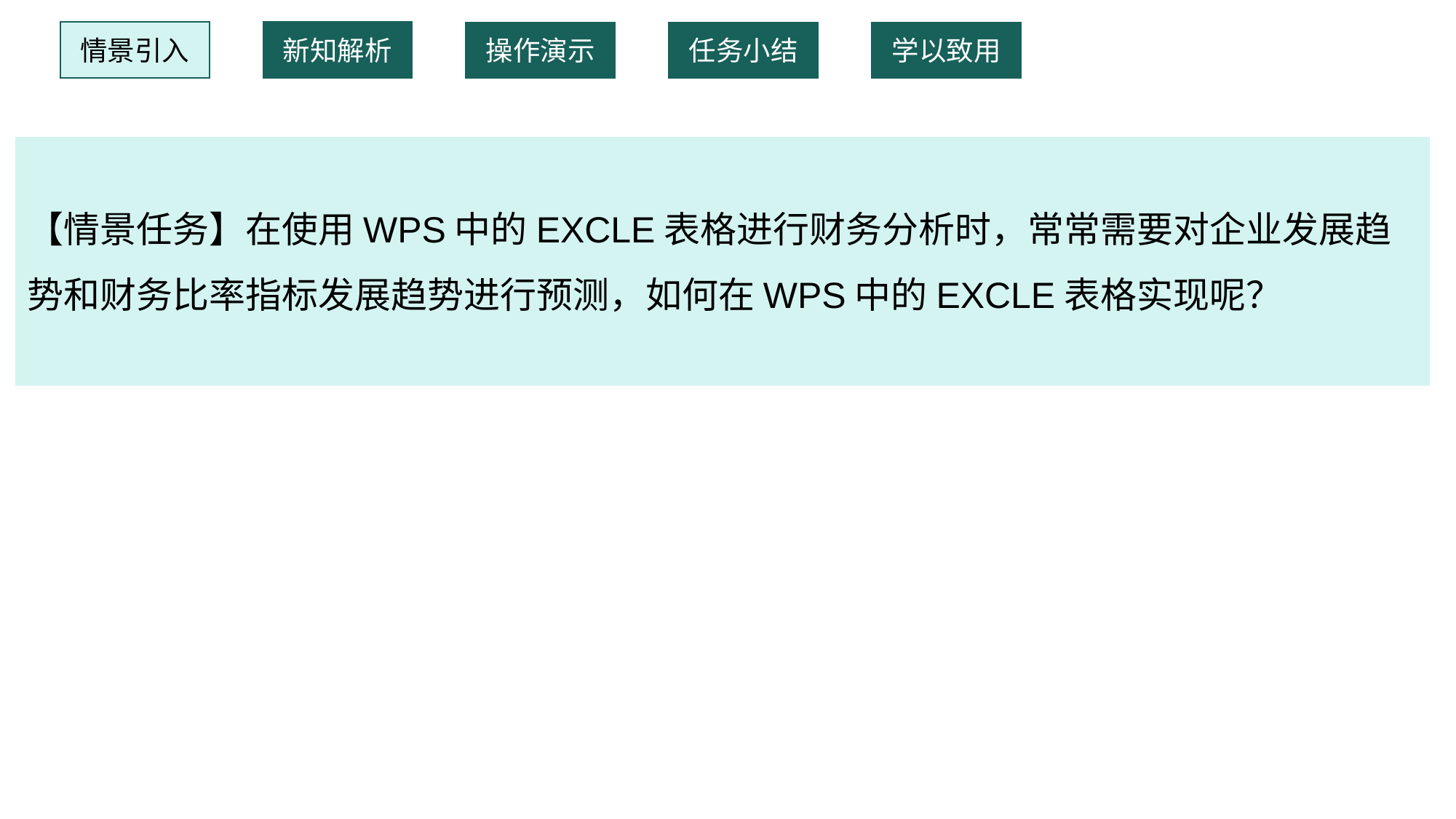

情景引入
新知解析
操作演示
任务小结
学以致用

【情景任务】在使用WPS中的EXCLE表格进行财务分析时，常常需要对企业发展趋势和财务比率指标发展趋势进行预测，如何在WPS中的EXCLE表格实现呢？